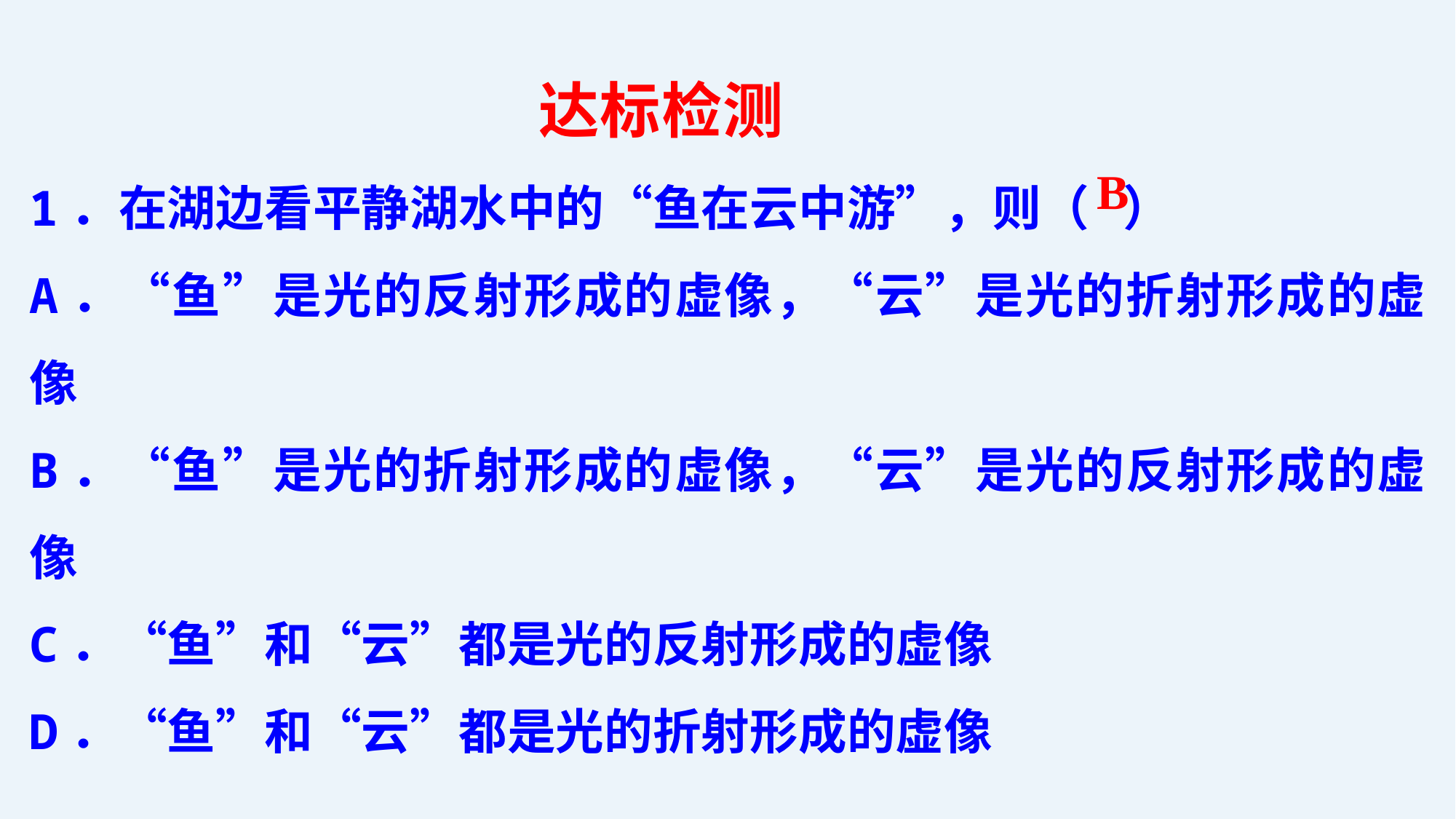

达标检测
1．在湖边看平静湖水中的“鱼在云中游”，则（   ）
A．“鱼”是光的反射形成的虚像，“云”是光的折射形成的虚像
B．“鱼”是光的折射形成的虚像，“云”是光的反射形成的虚像
C．“鱼”和“云”都是光的反射形成的虚像
D．“鱼”和“云”都是光的折射形成的虚像
B